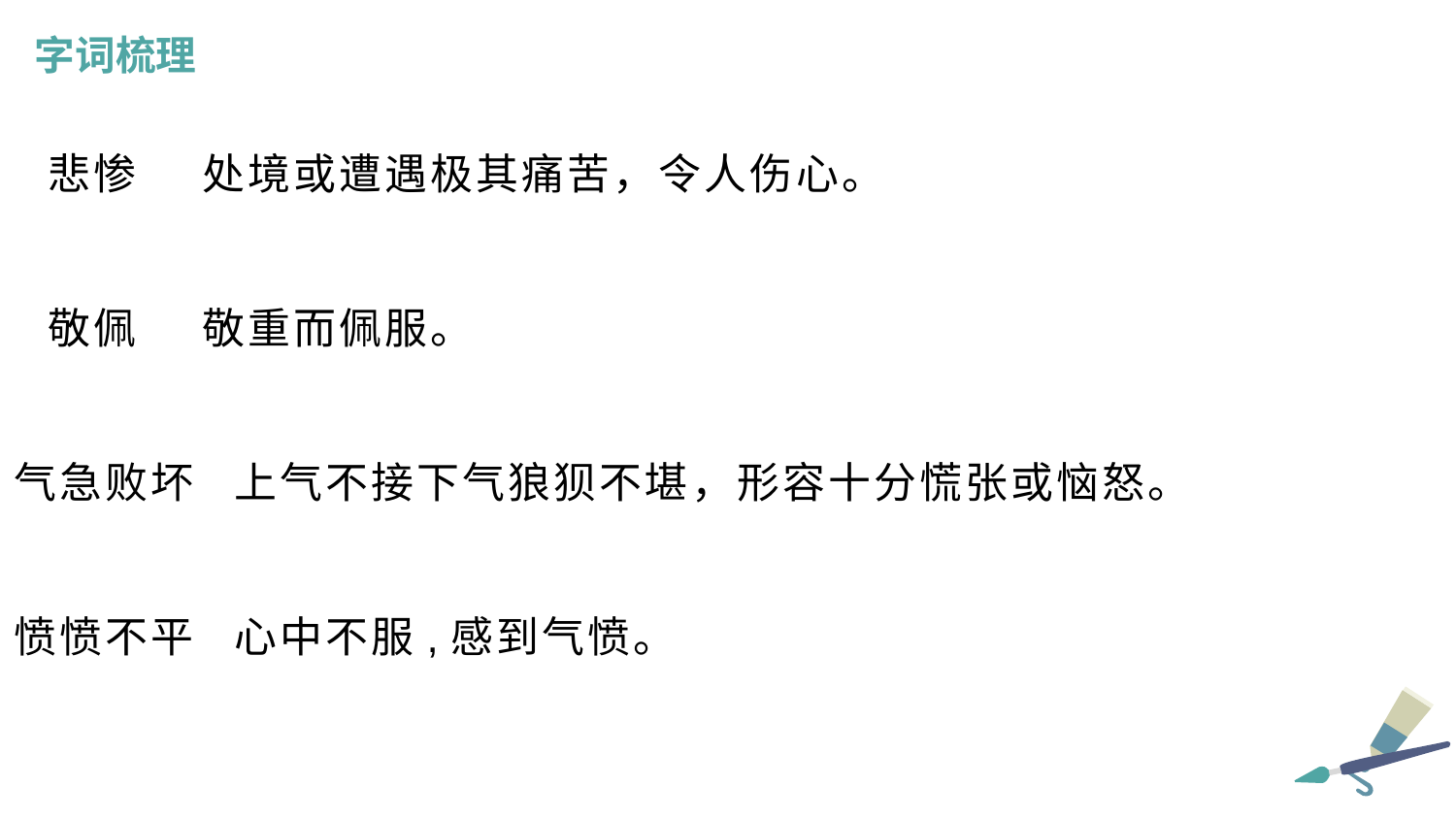

字词梳理
  悲惨     处境或遭遇极其痛苦，令人伤心。

  敬佩     敬重而佩服。

气急败坏   上气不接下气狼狈不堪，形容十分慌张或恼怒。

愤愤不平   心中不服,感到气愤。